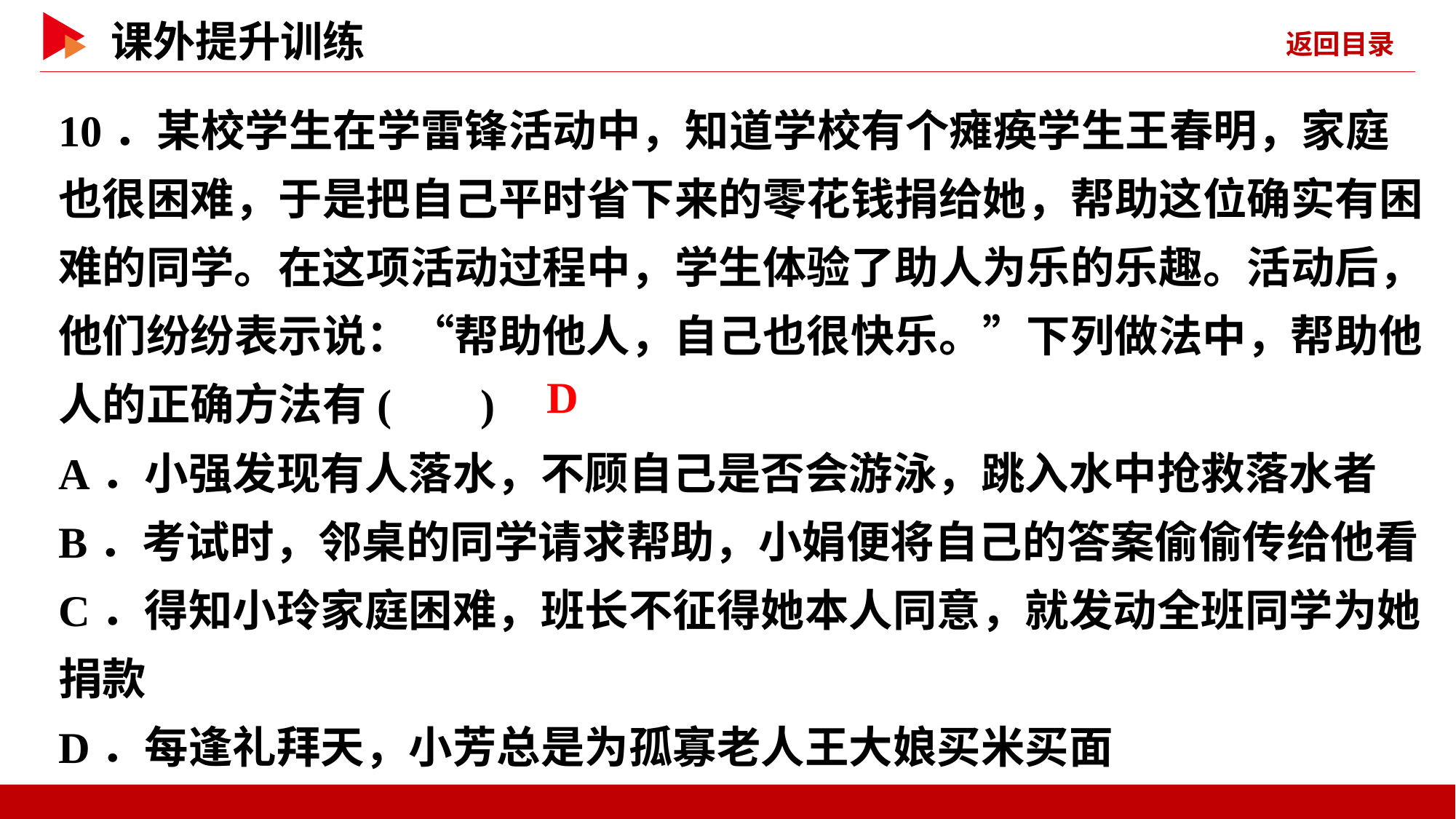

10．某校学生在学雷锋活动中，知道学校有个瘫痪学生王春明，家庭也很困难，于是把自己平时省下来的零花钱捐给她，帮助这位确实有困难的同学。在这项活动过程中，学生体验了助人为乐的乐趣。活动后，他们纷纷表示说：“帮助他人，自己也很快乐。”下列做法中，帮助他人的正确方法有(        )
A．小强发现有人落水，不顾自己是否会游泳，跳入水中抢救落水者
B．考试时，邻桌的同学请求帮助，小娟便将自己的答案偷偷传给他看
C．得知小玲家庭困难，班长不征得她本人同意，就发动全班同学为她捐款
D．每逢礼拜天，小芳总是为孤寡老人王大娘买米买面
   D